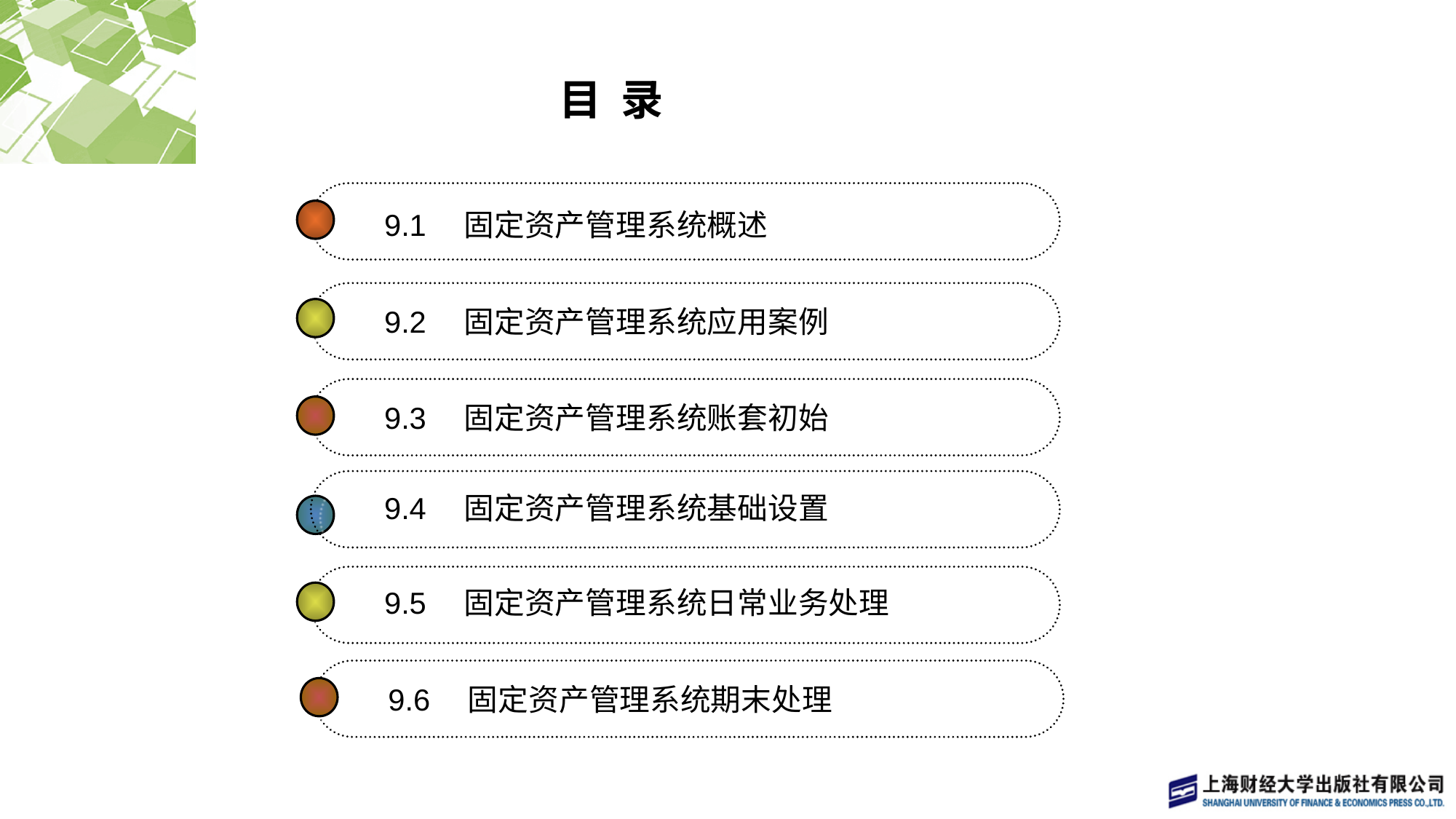

# 目  录

9.1　固定资产管理系统概述

9.2　固定资产管理系统应用案例

9.3　固定资产管理系统账套初始

9.4　固定资产管理系统基础设置

9.5　固定资产管理系统日常业务处理

9.6　固定资产管理系统期末处理